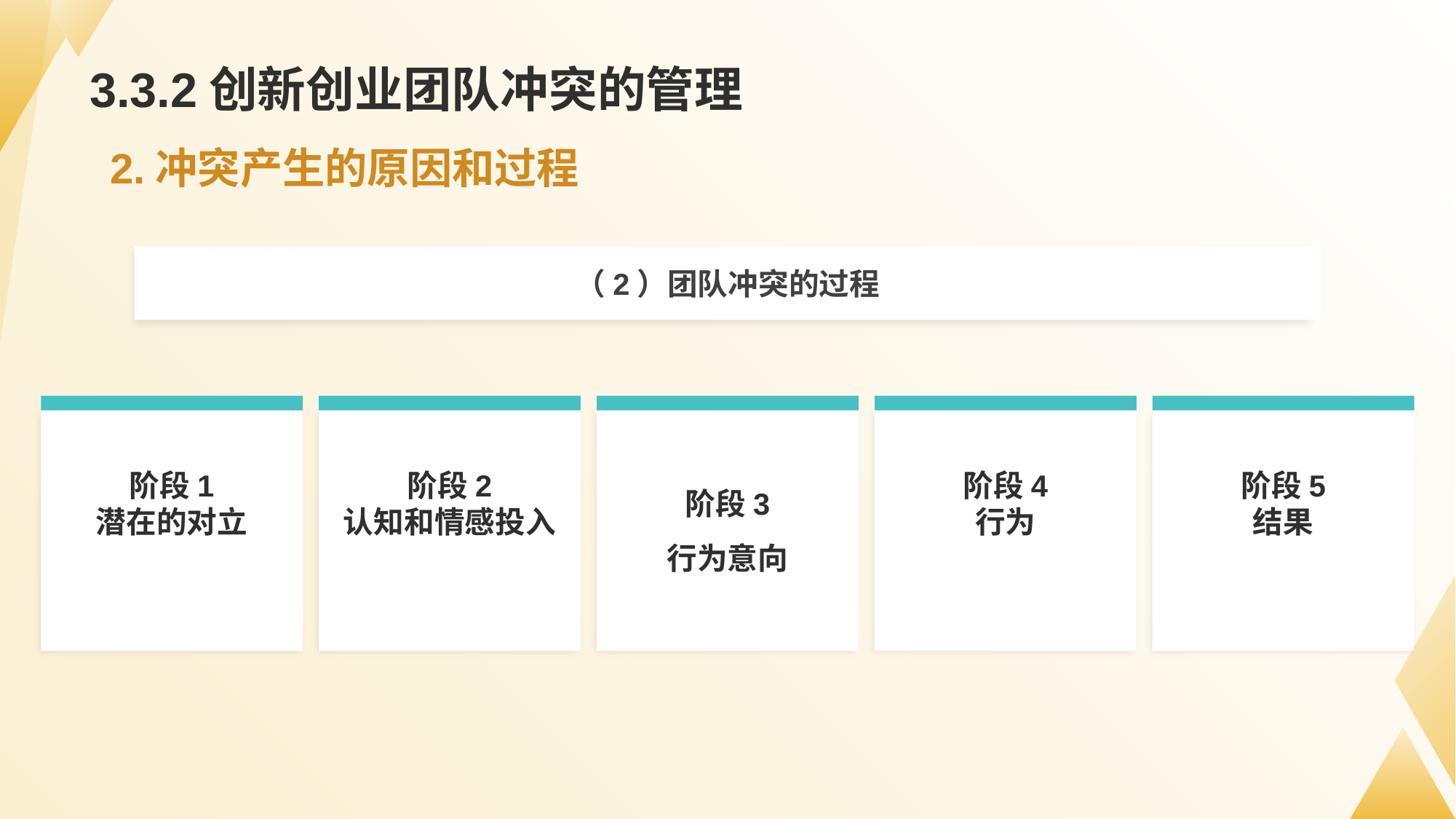

# 3.3.2创新创业团队冲突的管理
2.冲突产生的原因和过程
（2）团队冲突的过程

阶段1
潜在的对立

阶段2
认知和情感投入

阶段3
行为意向

阶段4
行为

阶段5
结果